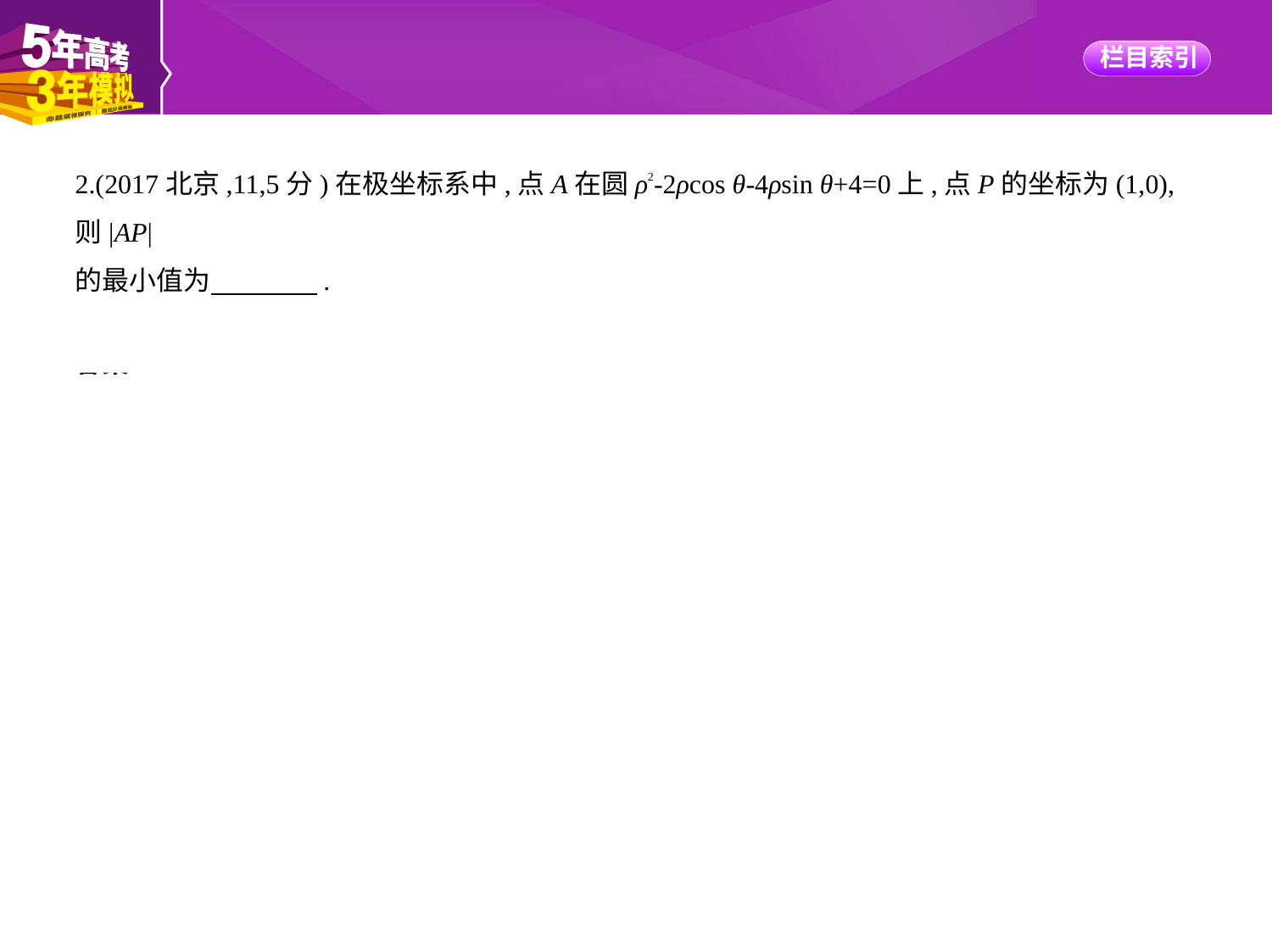

2.(2017北京,11,5分)在极坐标系中,点A在圆ρ2-2ρcos θ-4ρsin θ+4=0上,点P的坐标为(1,0),则|AP|
的最小值为　　　    .

答案　1

解析　本题考查极坐标方程与直角坐标方程的互化.
由ρ2-2ρcos θ-4ρsin θ+4=0,得x2+y2-2x-4y+4=0,
即(x-1)2+(y-2)2=1,
∴圆心C(1,2),半径r=1,
结合图形可知|AP|的最小值为|PC|-r=2-1=1.